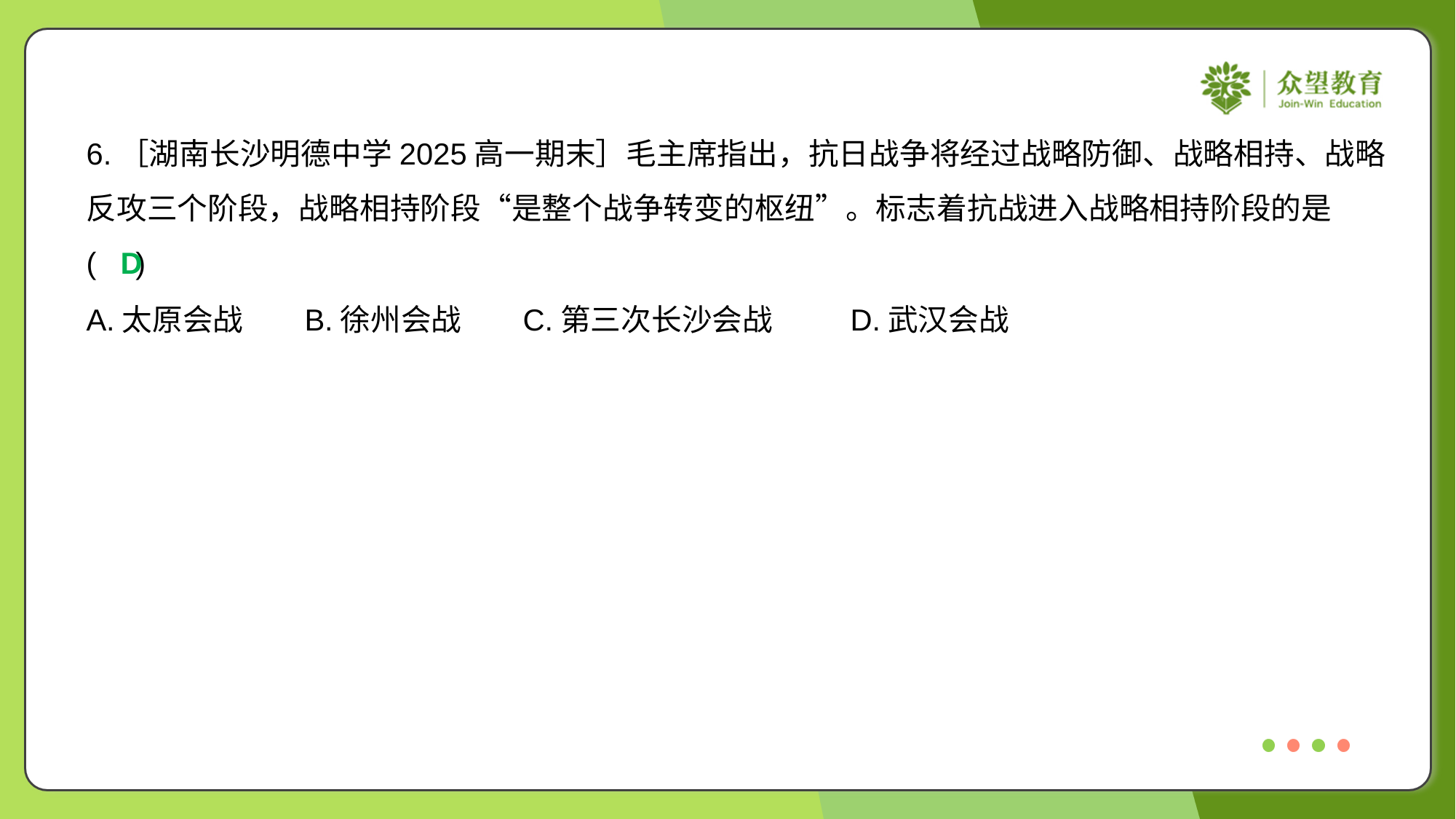

6.［湖南长沙明德中学2025高一期末］毛主席指出，抗日战争将经过战略防御、战略相持、战略
反攻三个阶段，战略相持阶段“是整个战争转变的枢纽”。标志着抗战进入战略相持阶段的是
(     )
D
A.太原会战	B.徐州会战	C.第三次长沙会战	D.武汉会战